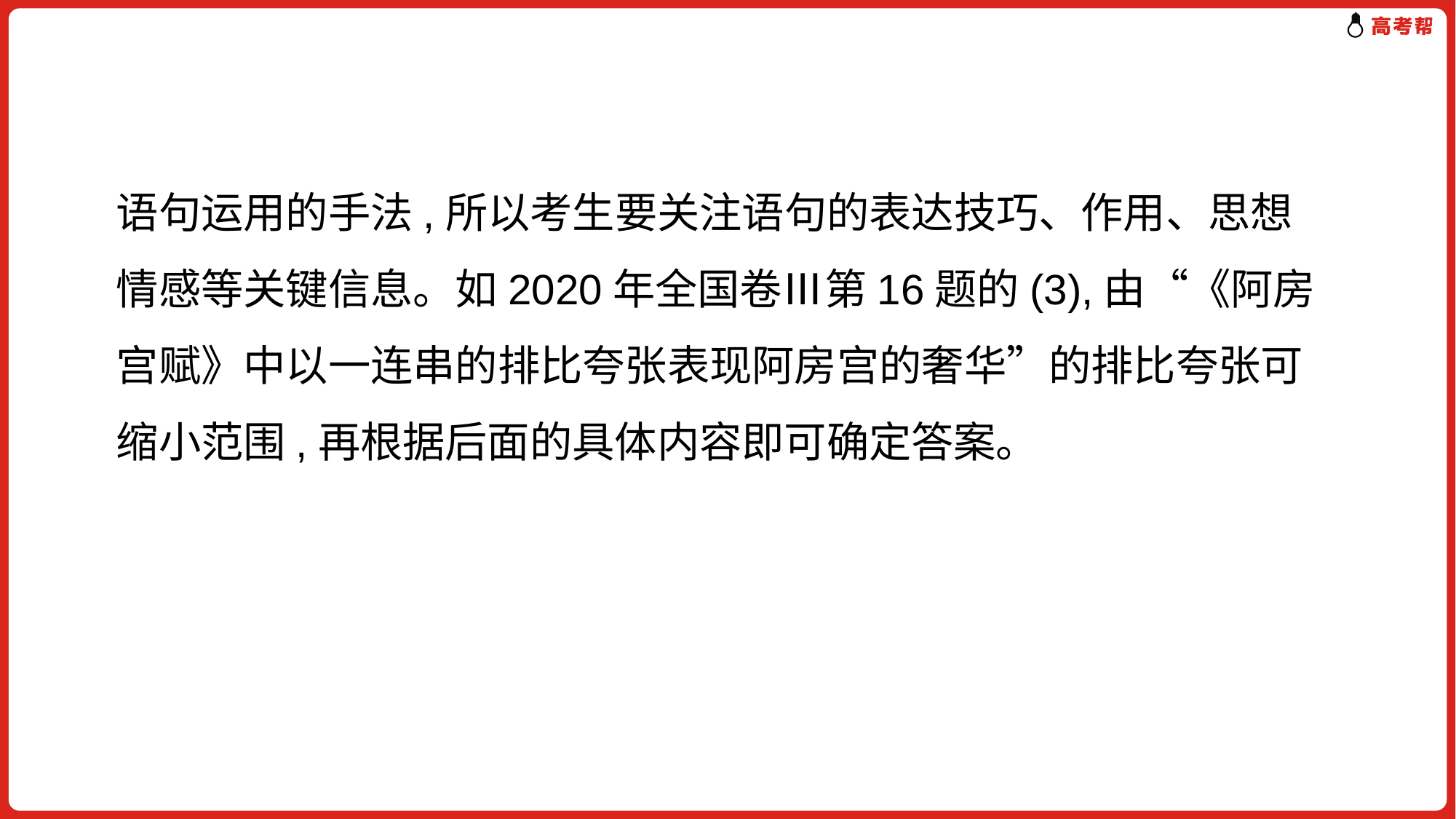

语句运用的手法,所以考生要关注语句的表达技巧、作用、思想情感等关键信息。如2020年全国卷Ⅲ第16题的(3),由“《阿房宫赋》中以一连串的排比夸张表现阿房宫的奢华”的排比夸张可缩小范围,再根据后面的具体内容即可确定答案。